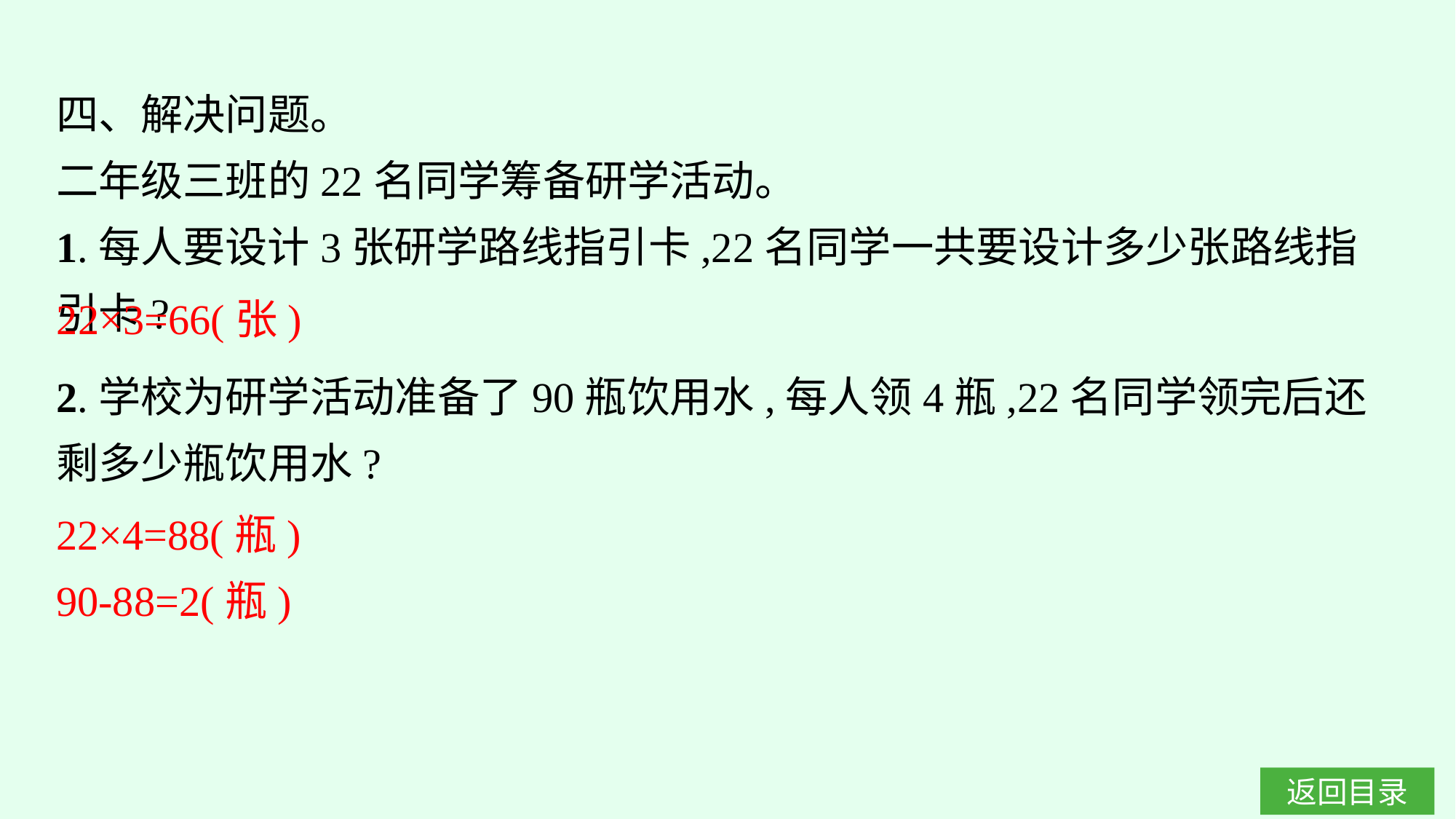

四、解决问题。
二年级三班的22名同学筹备研学活动。
1.每人要设计3张研学路线指引卡,22名同学一共要设计多少张路线指引卡?
22×3=66(张)
2.学校为研学活动准备了90瓶饮用水,每人领4瓶,22名同学领完后还剩多少瓶饮用水?
22×4=88(瓶)
90-88=2(瓶)